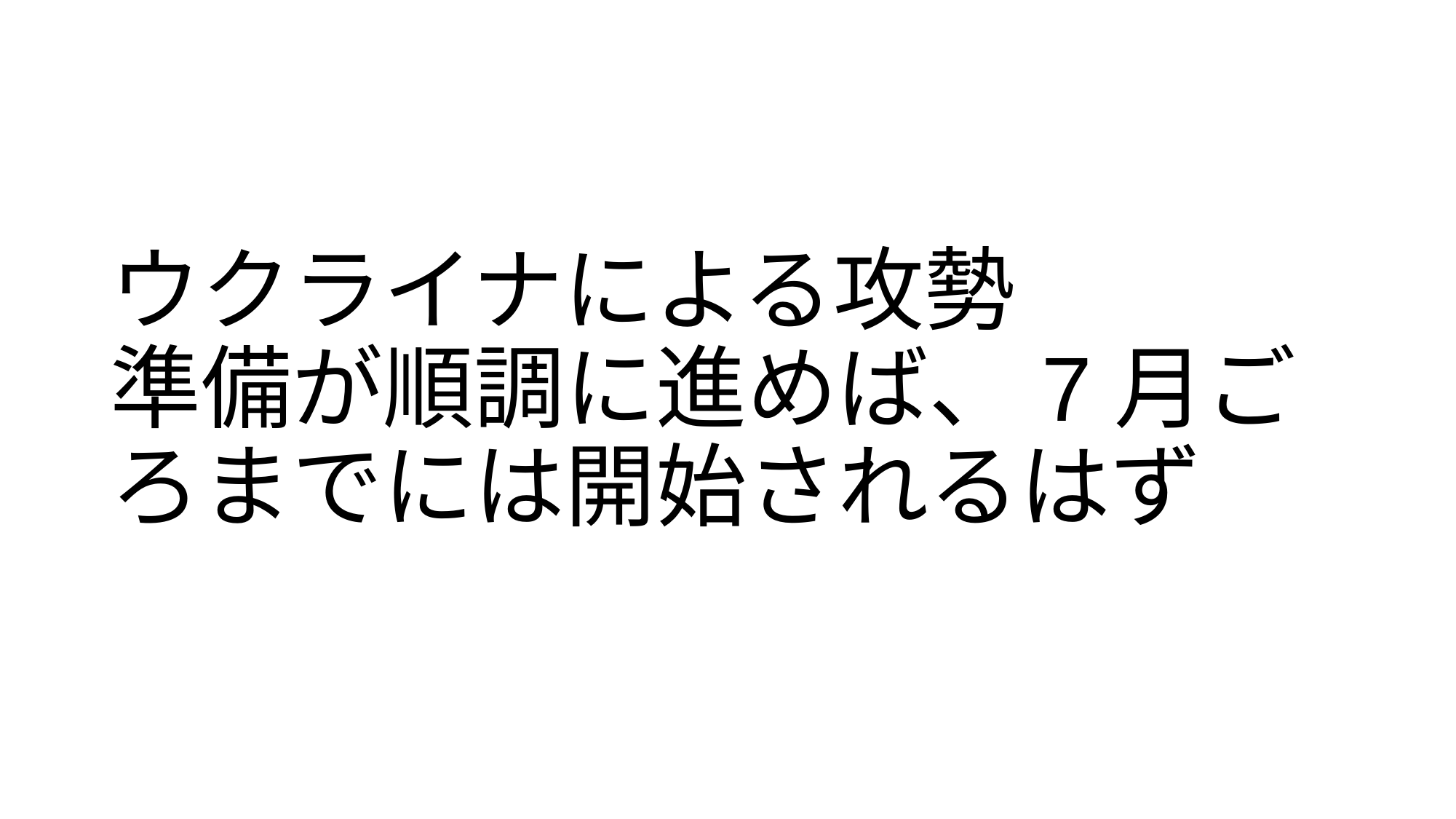

# ウクライナによる攻勢 準備が順調に進めば、7月ごろまでには開始されるはず